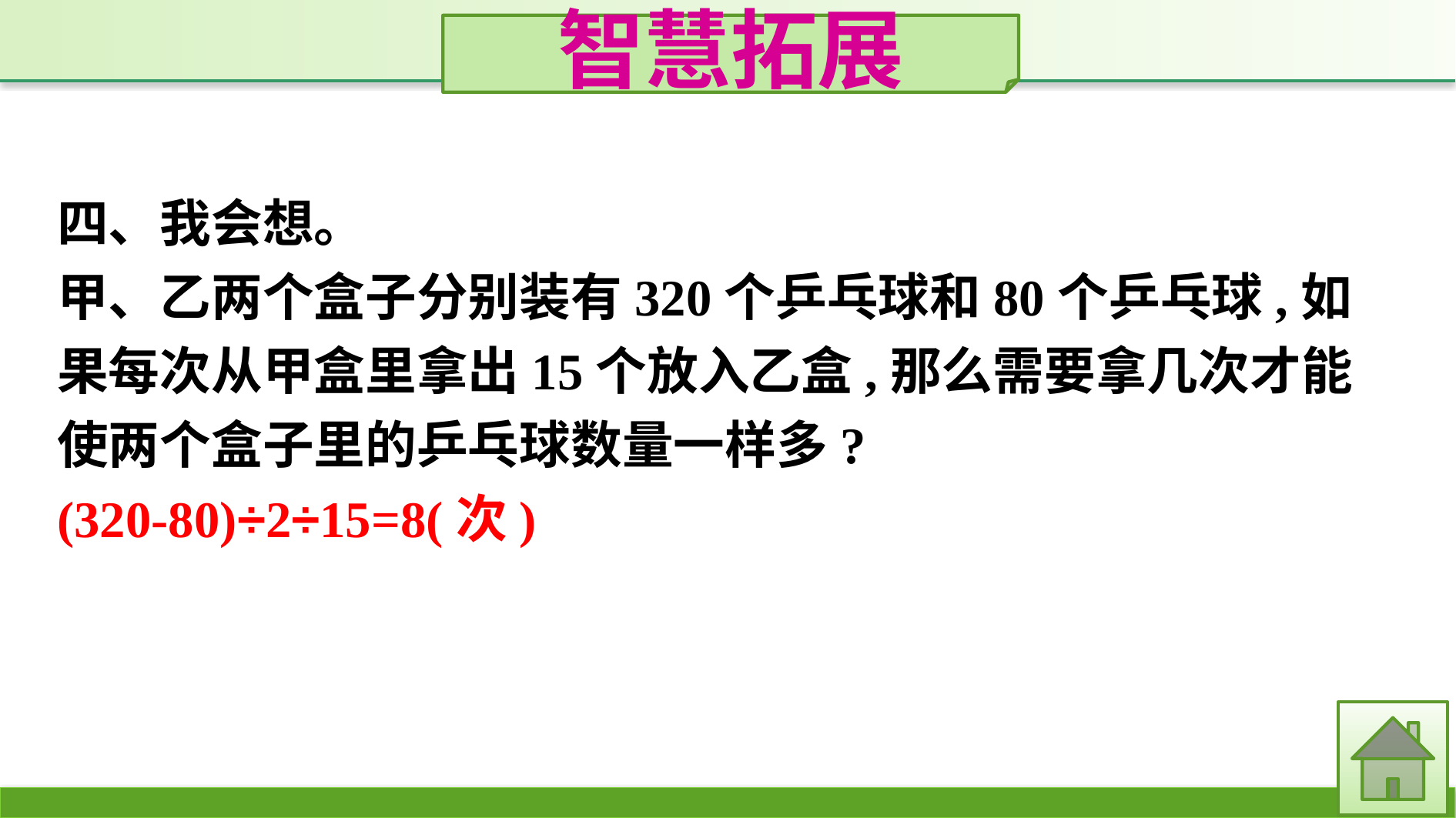

智慧拓展
四、我会想。
甲、乙两个盒子分别装有320个乒乓球和80个乒乓球,如果每次从甲盒里拿出15个放入乙盒,那么需要拿几次才能使两个盒子里的乒乓球数量一样多?
(320-80)÷2÷15=8(次)